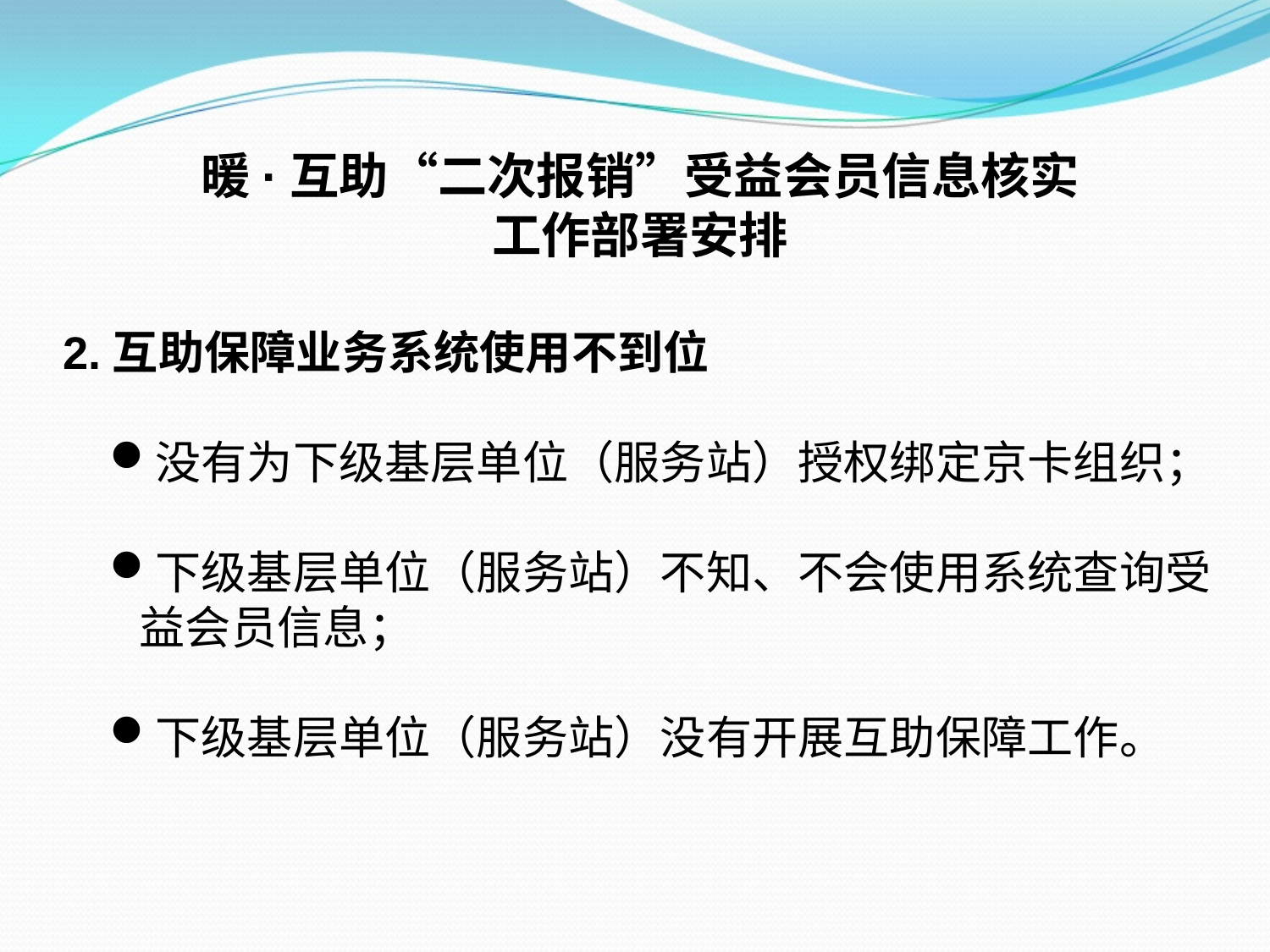

暖·互助“二次报销”受益会员信息核实
工作部署安排
    2.互助保障业务系统使用不到位

没有为下级基层单位（服务站）授权绑定京卡组织；

下级基层单位（服务站）不知、不会使用系统查询受益会员信息；

下级基层单位（服务站）没有开展互助保障工作。